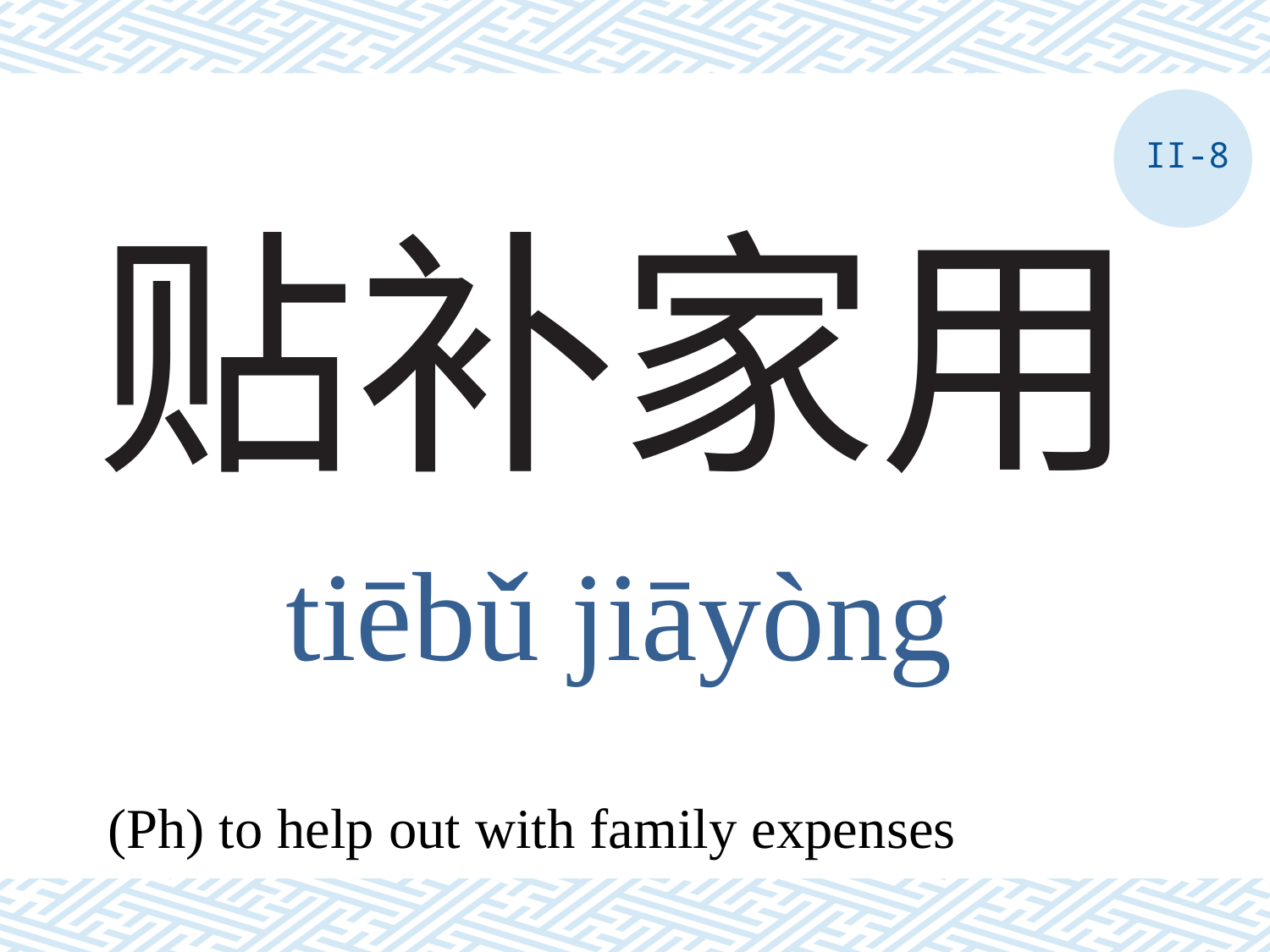

II-8

# 贴补家用
tiēbǔ jiāyòng
(Ph) to help out with family expenses